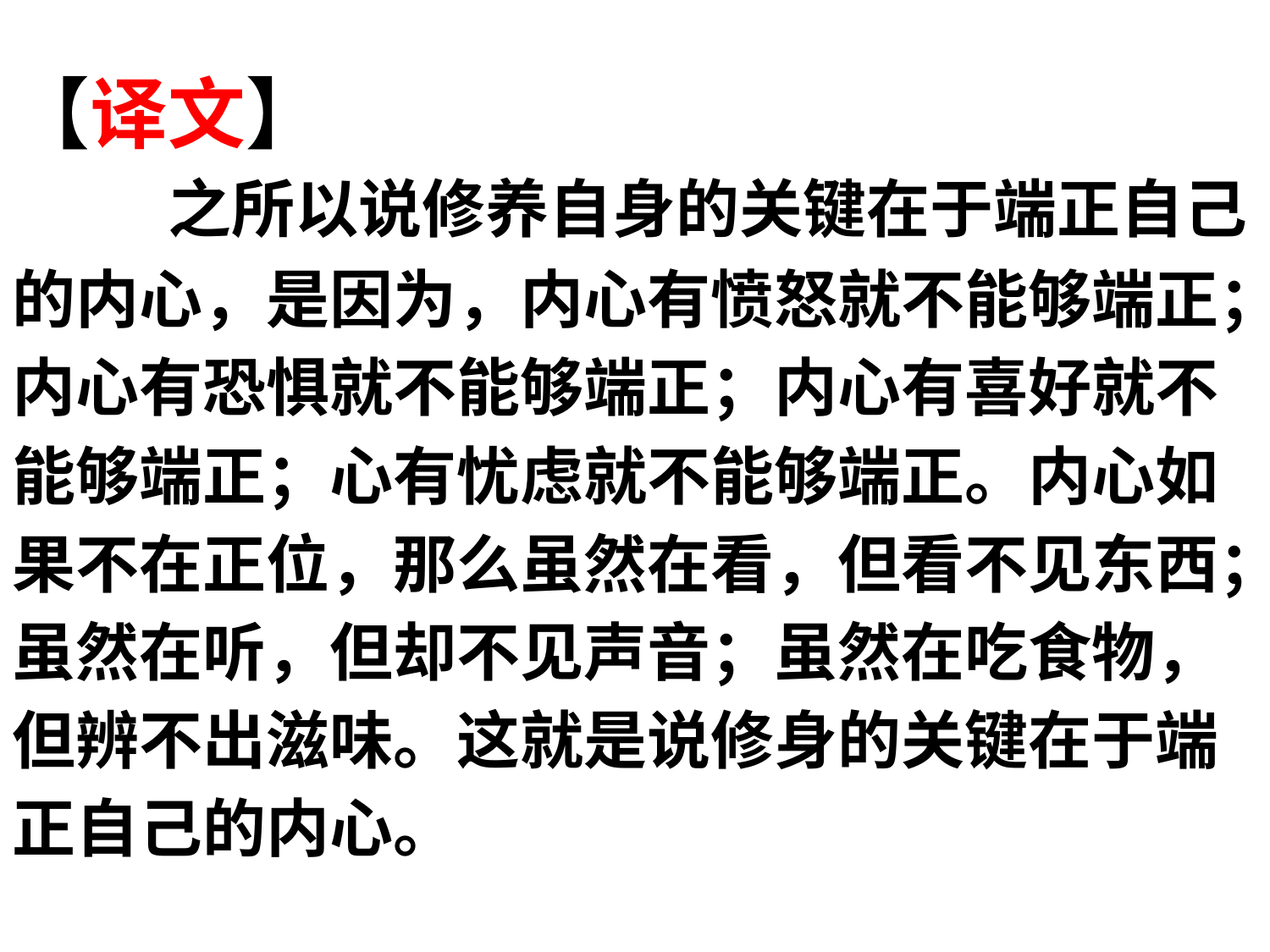

【译文】
　　之所以说修养自身的关键在于端正自己的内心，是因为，内心有愤怒就不能够端正；内心有恐惧就不能够端正；内心有喜好就不能够端正；心有忧虑就不能够端正。内心如果不在正位，那么虽然在看，但看不见东西；虽然在听，但却不见声音；虽然在吃食物，但辨不出滋味。这就是说修身的关键在于端正自己的内心。